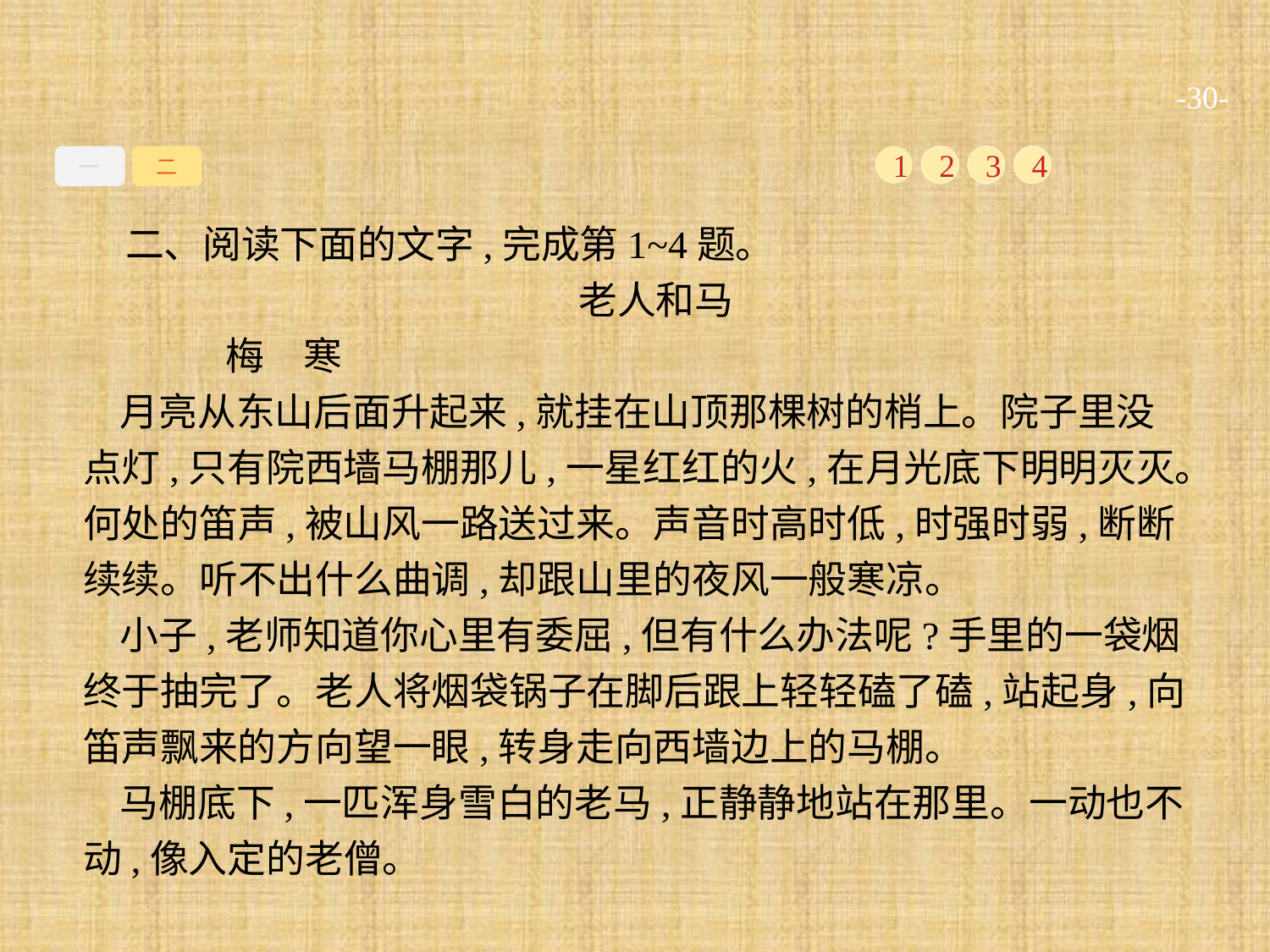

-30-
一
二
1
2
3
4
二、阅读下面的文字,完成第1~4题。
老人和马
	梅　寒
月亮从东山后面升起来,就挂在山顶那棵树的梢上。院子里没点灯,只有院西墙马棚那儿,一星红红的火,在月光底下明明灭灭。何处的笛声,被山风一路送过来。声音时高时低,时强时弱,断断续续。听不出什么曲调,却跟山里的夜风一般寒凉。
小子,老师知道你心里有委屈,但有什么办法呢?手里的一袋烟终于抽完了。老人将烟袋锅子在脚后跟上轻轻磕了磕,站起身,向笛声飘来的方向望一眼,转身走向西墙边上的马棚。
马棚底下,一匹浑身雪白的老马,正静静地站在那里。一动也不动,像入定的老僧。